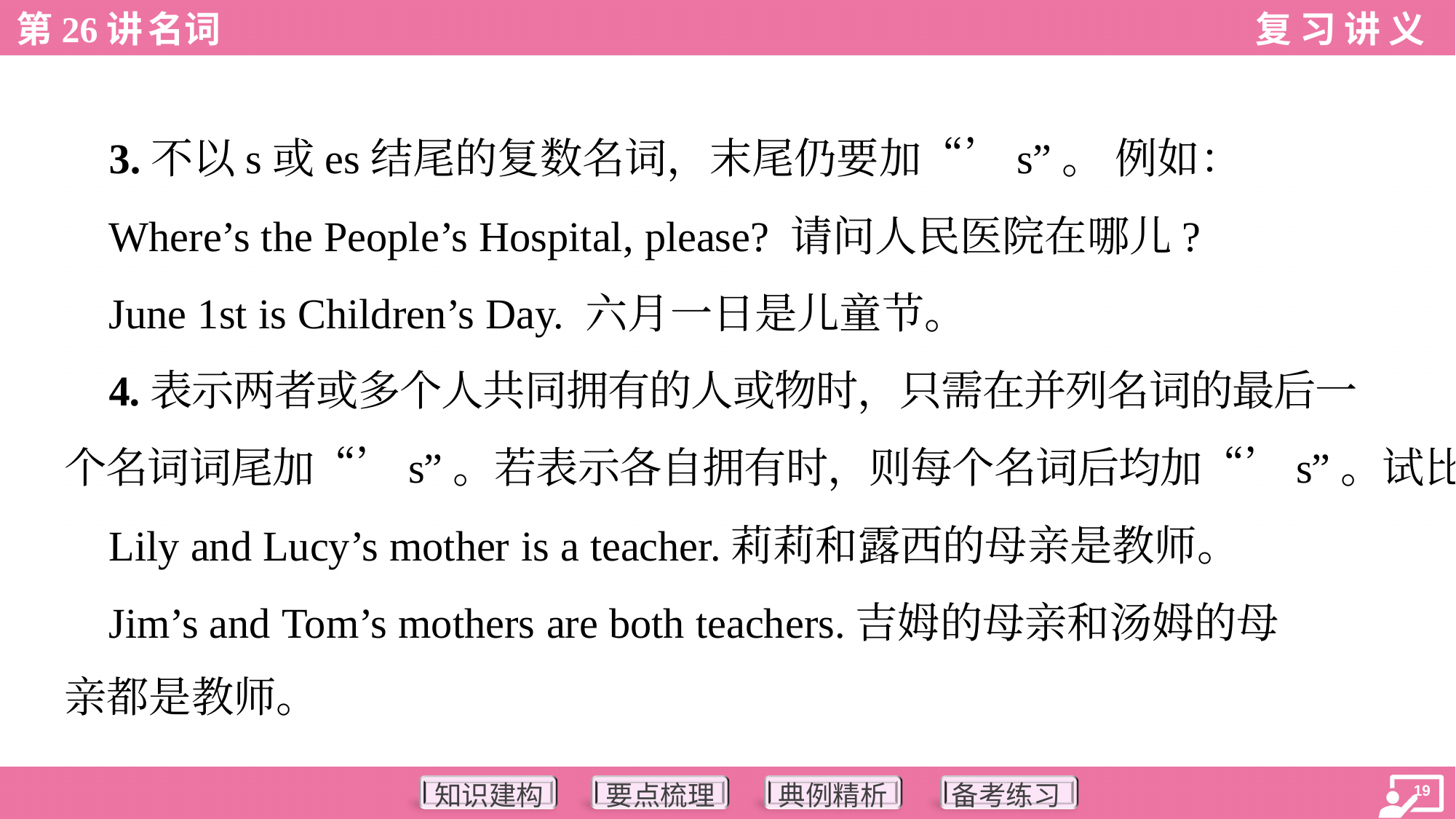

3.不以s或es结尾的复数名词，末尾仍要加“’s”。 例如：
    Where’s the People’s Hospital, please? 请问人民医院在哪儿?
    June 1st is Children’s Day. 六月一日是儿童节。
    4.表示两者或多个人共同拥有的人或物时，只需在并列名词的最后一
个名词词尾加“’s”。若表示各自拥有时，则每个名词后均加“’s”。试比较：
    Lily and Lucy’s mother is a teacher.莉莉和露西的母亲是教师。
    Jim’s and Tom’s mothers are both teachers.吉姆的母亲和汤姆的母
亲都是教师。